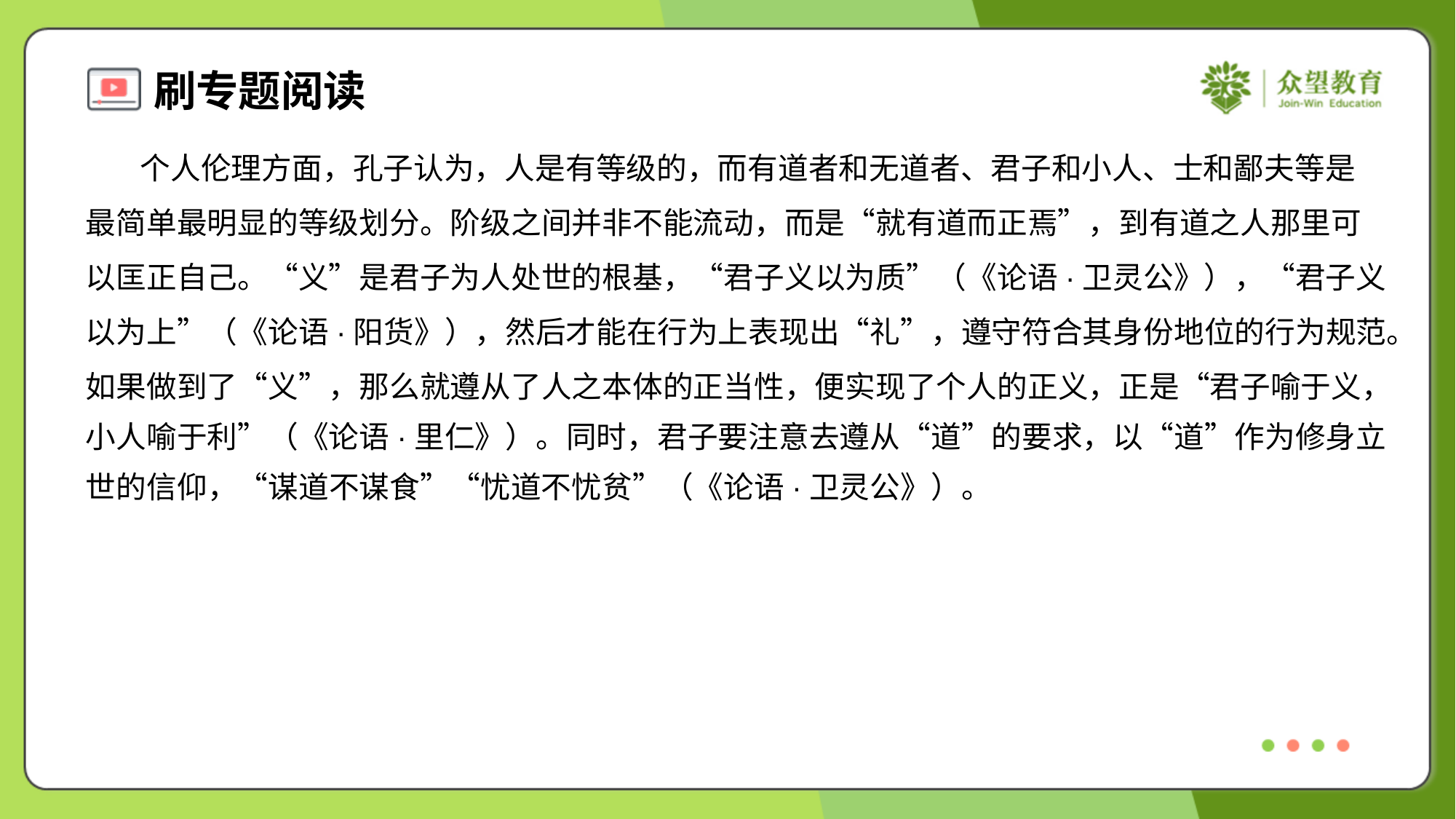

个人伦理方面，孔子认为，人是有等级的，而有道者和无道者、君子和小人、士和鄙夫等是
最简单最明显的等级划分。阶级之间并非不能流动，而是“就有道而正焉”，到有道之人那里可
以匡正自己。“义”是君子为人处世的根基，“君子义以为质”（《论语·卫灵公》），“君子义
以为上”（《论语·阳货》），然后才能在行为上表现出“礼”，遵守符合其身份地位的行为规范。
如果做到了“义”，那么就遵从了人之本体的正当性，便实现了个人的正义，正是“君子喻于义，
小人喻于利”（《论语·里仁》）。同时，君子要注意去遵从“道”的要求，以“道”作为修身立
世的信仰，“谋道不谋食”“忧道不忧贫”（《论语·卫灵公》）。